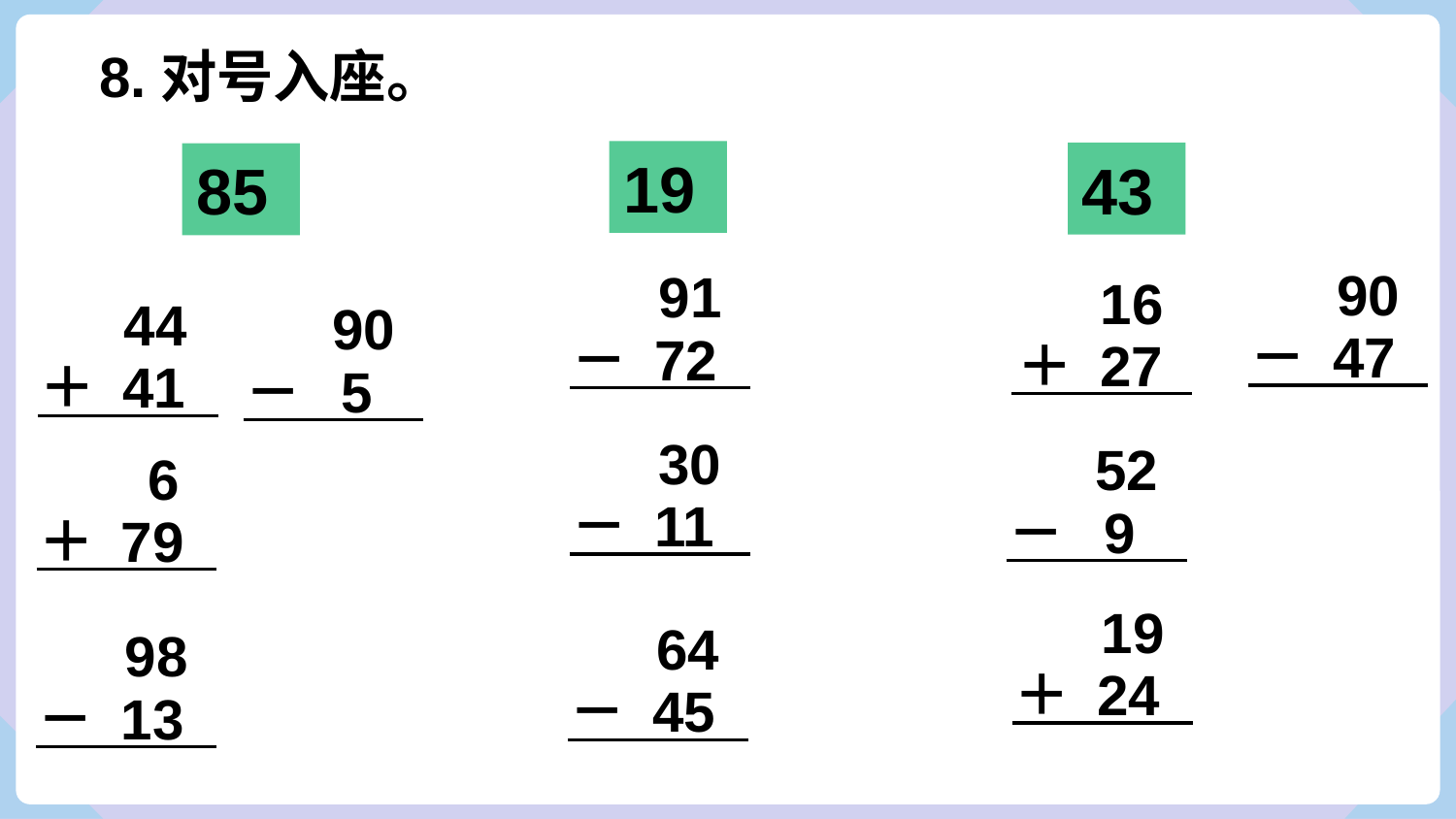

8.对号入座。
19
43
85
90
－ 47
91
－ 72
16
＋ 27
44
＋ 41
90
－  5
30
－ 11
52
－  9
6
＋ 79
19
＋ 24
64
－ 45
98
－ 13